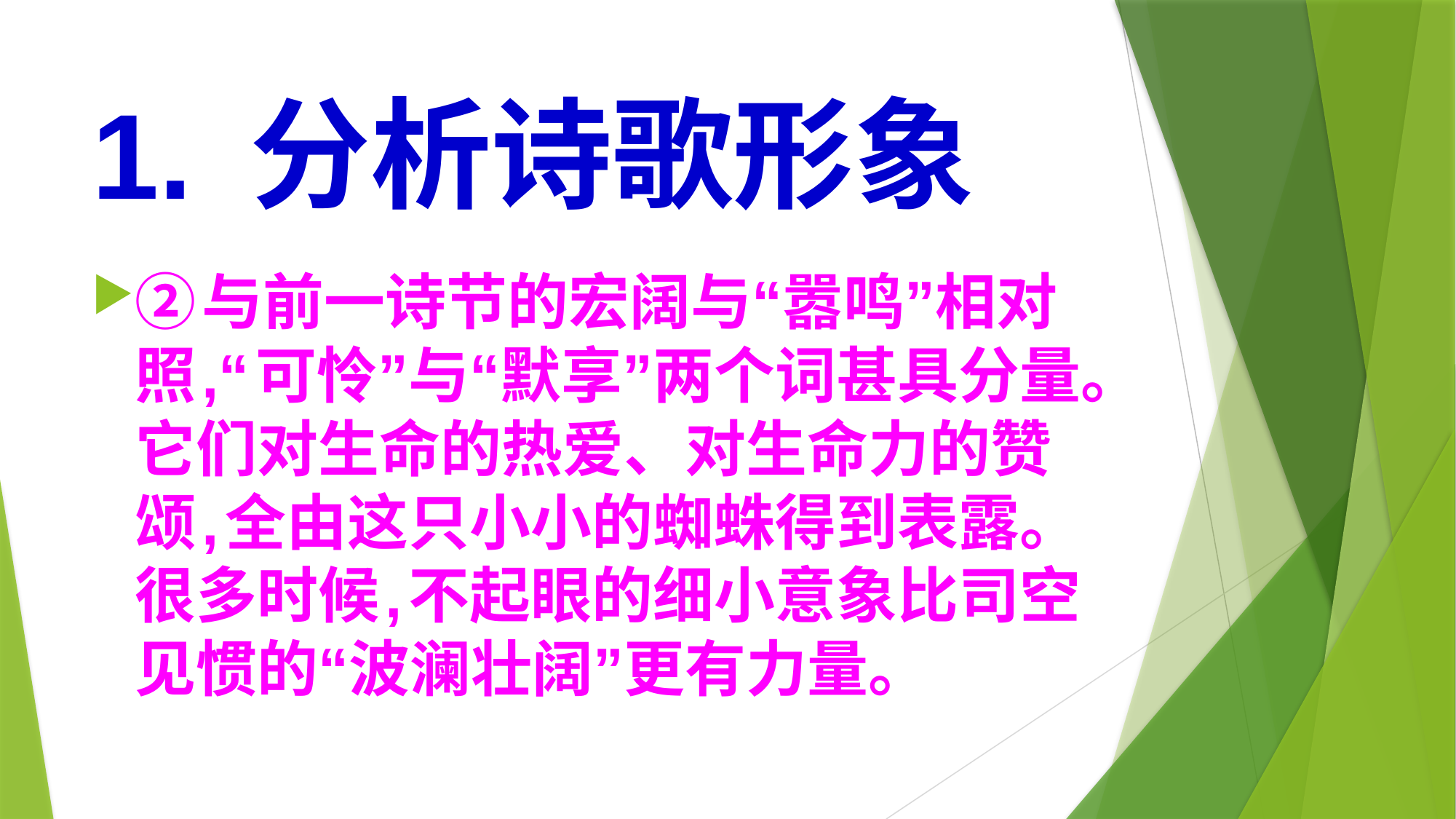

# 1. 分析诗歌形象
②与前一诗节的宏阔与“嚣鸣”相对照,“可怜”与“默享”两个词甚具分量。它们对生命的热爱、对生命力的赞颂,全由这只小小的蜘蛛得到表露。很多时候,不起眼的细小意象比司空见惯的“波澜壮阔”更有力量。